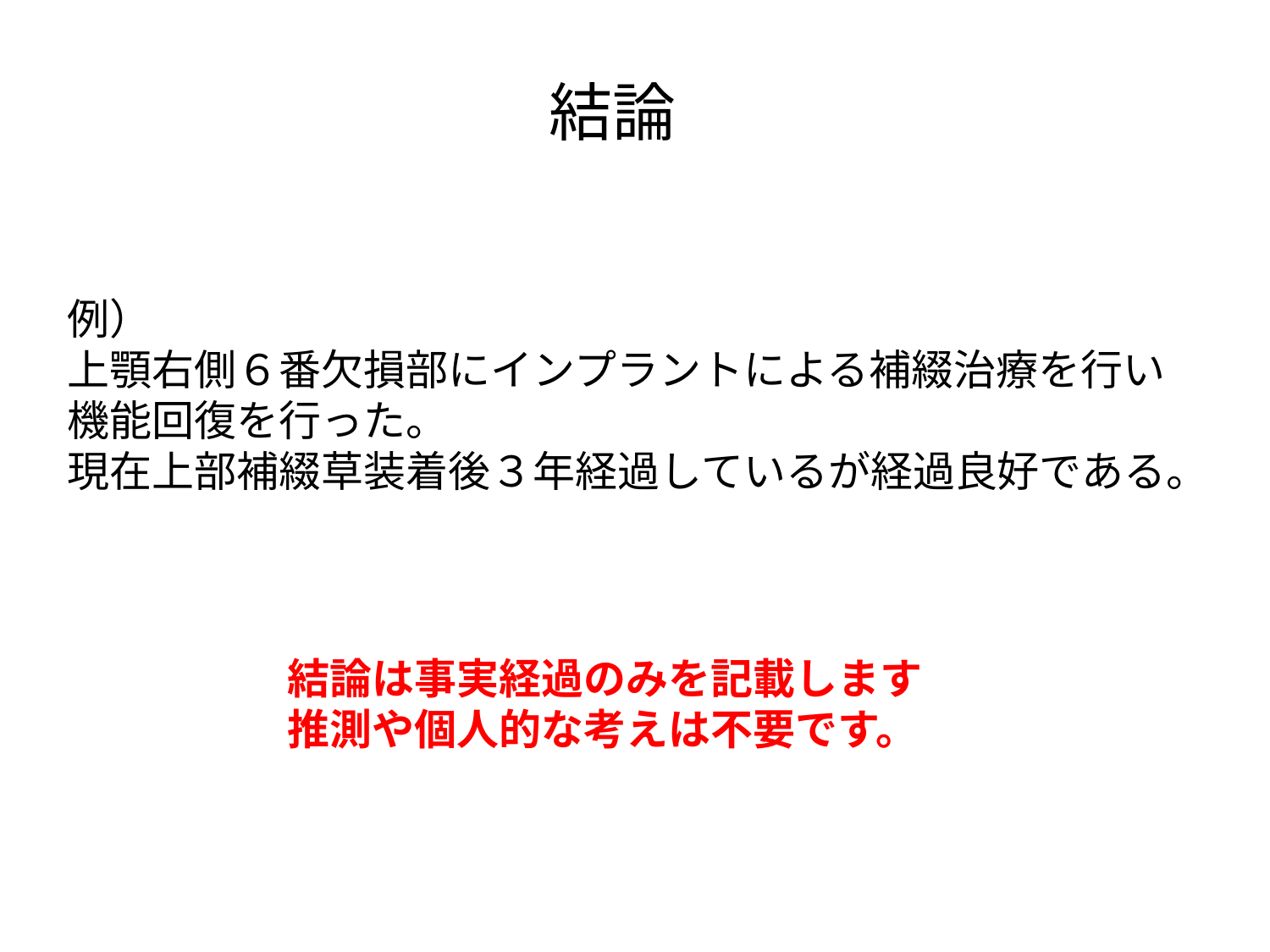

結論
例）
上顎右側６番欠損部にインプラントによる補綴治療を行い
機能回復を行った。
現在上部補綴草装着後３年経過しているが経過良好である。
結論は事実経過のみを記載します
推測や個人的な考えは不要です。